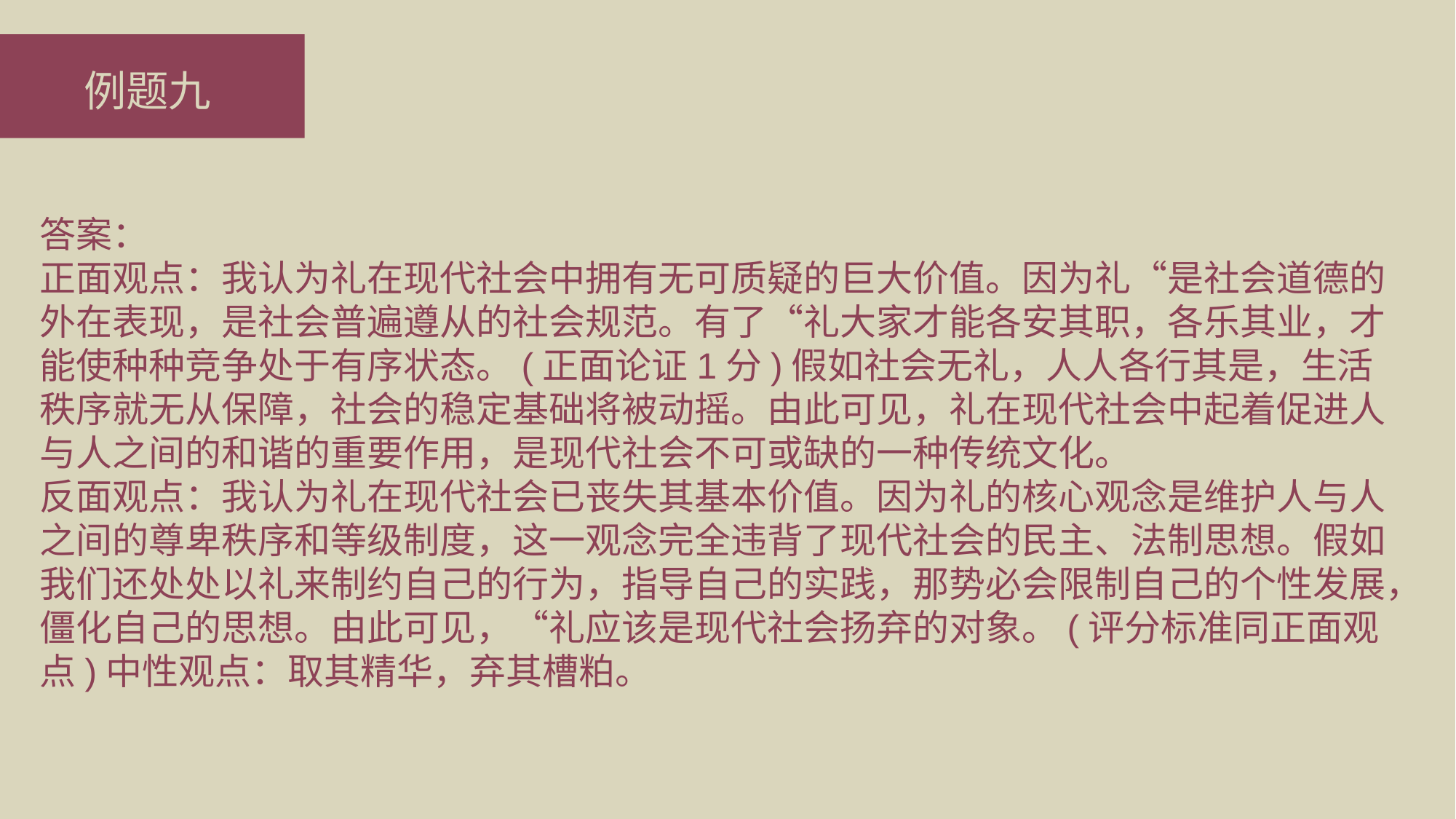

例题九

答案：
正面观点：我认为礼在现代社会中拥有无可质疑的巨大价值。因为礼“是社会道德的外在表现，是社会普遍遵从的社会规范。有了“礼大家才能各安其职，各乐其业，才能使种种竞争处于有序状态。(正面论证1分)假如社会无礼，人人各行其是，生活秩序就无从保障，社会的稳定基础将被动摇。由此可见，礼在现代社会中起着促进人与人之间的和谐的重要作用，是现代社会不可或缺的一种传统文化。
反面观点：我认为礼在现代社会已丧失其基本价值。因为礼的核心观念是维护人与人之间的尊卑秩序和等级制度，这一观念完全违背了现代社会的民主、法制思想。假如我们还处处以礼来制约自己的行为，指导自己的实践，那势必会限制自己的个性发展，僵化自己的思想。由此可见，“礼应该是现代社会扬弃的对象。(评分标准同正面观点)中性观点：取其精华，弃其槽粕。